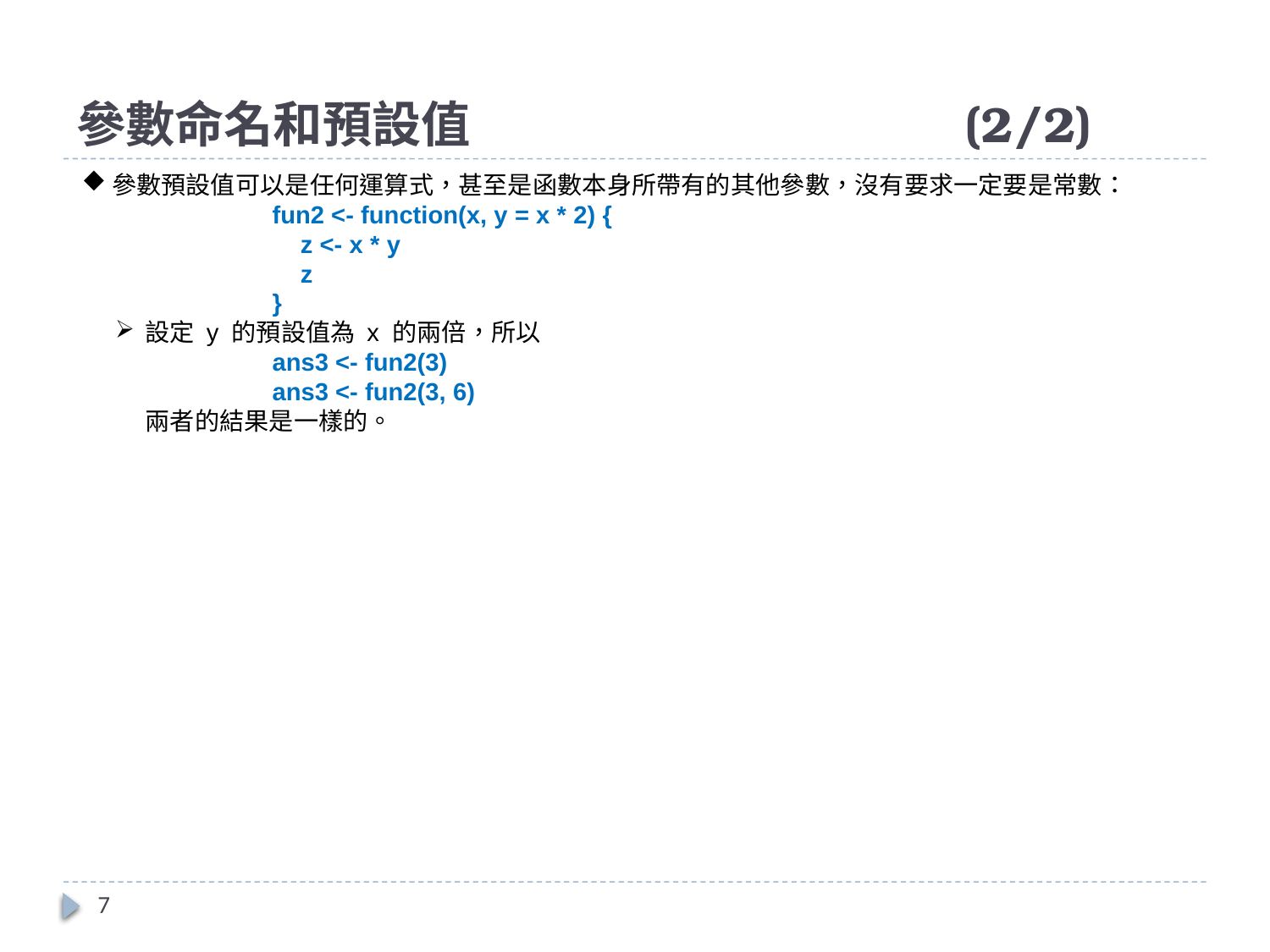

# 參數命名和預設值				(2/2)
參數預設值可以是任何運算式，甚至是函數本身所帶有的其他參數，沒有要求一定要是常數：
fun2 <- function(x, y = x * 2) {
    z <- x * y
    z
}
設定 y 的預設值為 x 的兩倍，所以
ans3 <- fun2(3)
ans3 <- fun2(3, 6)
兩者的結果是一樣的。
7